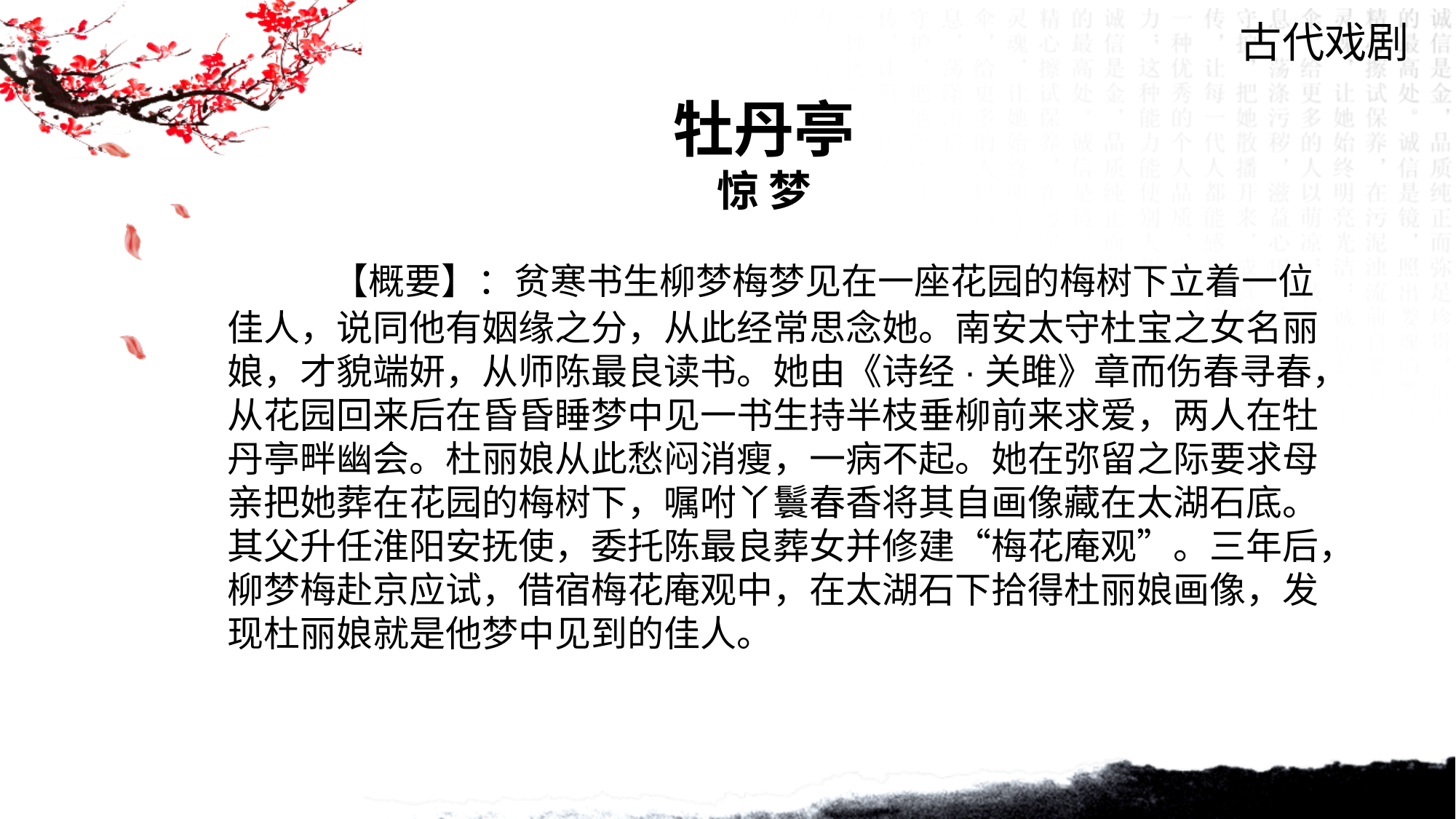

古代戏剧
牡丹亭
惊 梦
          【概要】：贫寒书生柳梦梅梦见在一座花园的梅树下立着一位佳人，说同他有姻缘之分，从此经常思念她。南安太守杜宝之女名丽娘，才貌端妍，从师陈最良读书。她由《诗经·关雎》章而伤春寻春，从花园回来后在昏昏睡梦中见一书生持半枝垂柳前来求爱，两人在牡丹亭畔幽会。杜丽娘从此愁闷消瘦，一病不起。她在弥留之际要求母亲把她葬在花园的梅树下，嘱咐丫鬟春香将其自画像藏在太湖石底。其父升任淮阳安抚使，委托陈最良葬女并修建“梅花庵观”。三年后，柳梦梅赴京应试，借宿梅花庵观中，在太湖石下拾得杜丽娘画像，发现杜丽娘就是他梦中见到的佳人。